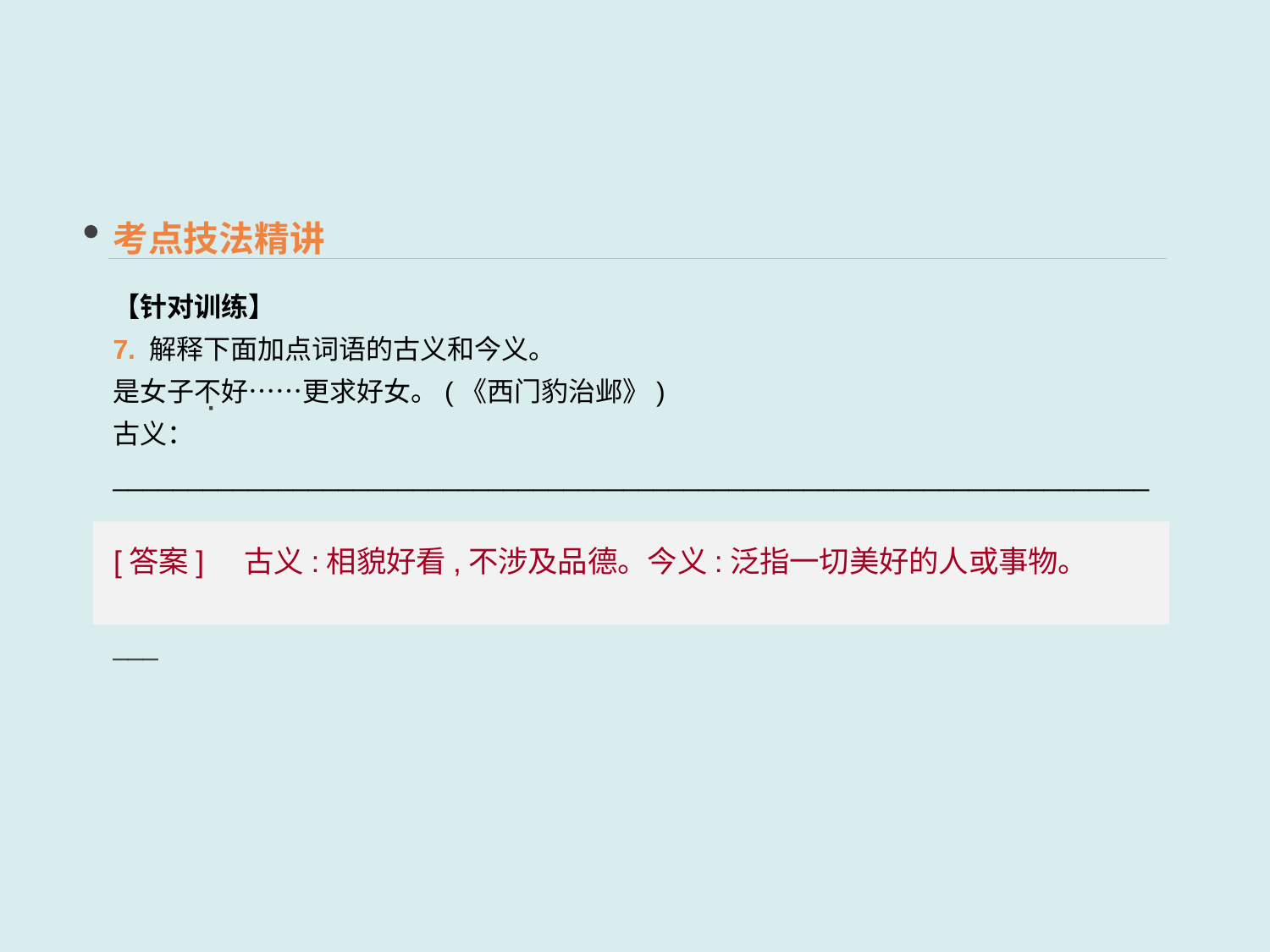

考点技法精讲

【针对训练】
7. 解释下面加点词语的古义和今义。
是女子不好……更求好女。(《西门豹治邺》)
古义：________________________________________________________________________
今义：________________________________________________________________________
·

 [答案]    古义:相貌好看,不涉及品德。今义:泛指一切美好的人或事物。